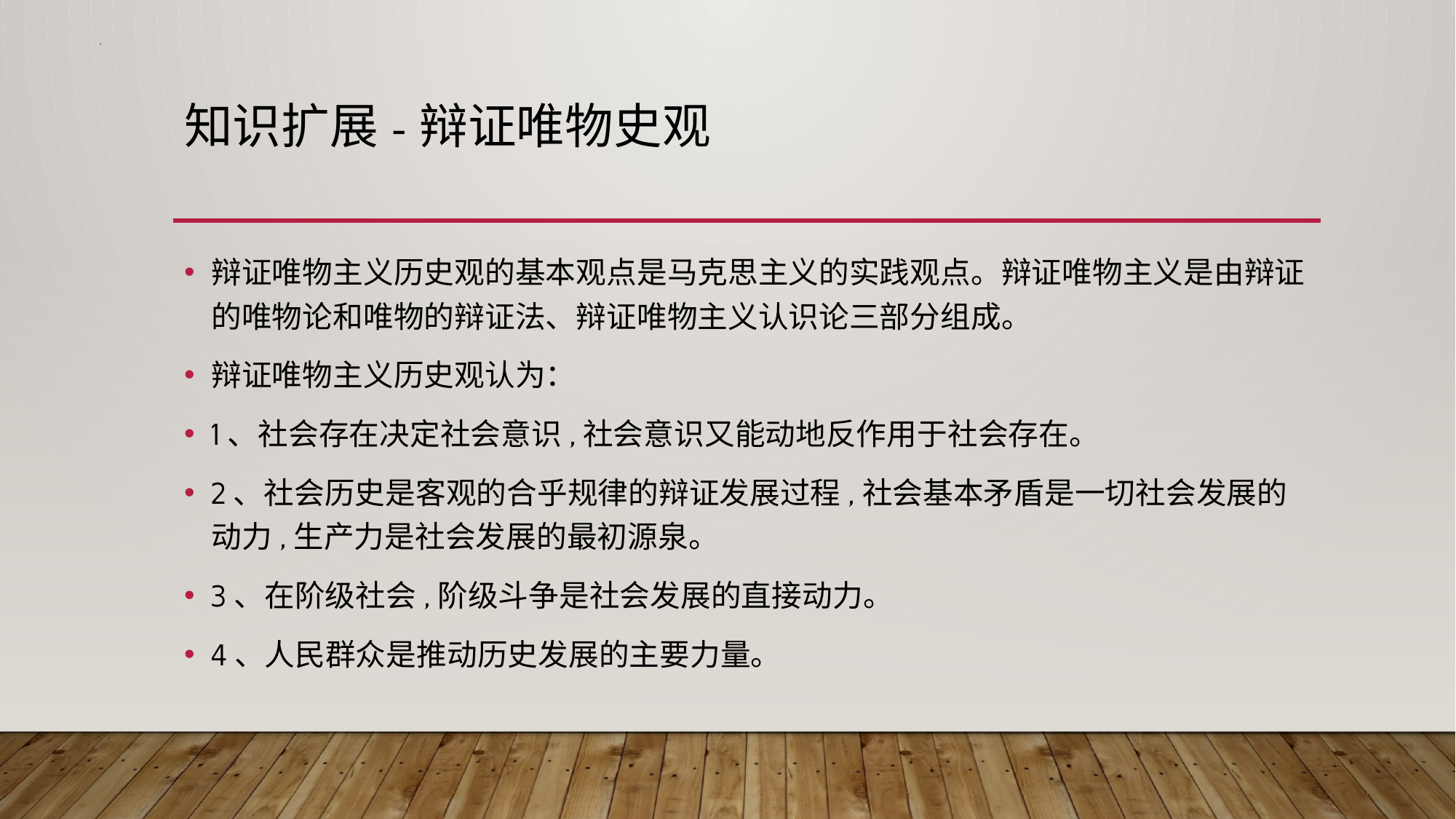

# 知识扩展-辩证唯物史观
辩证唯物主义历史观的基本观点是马克思主义的实践观点。辩证唯物主义是由辩证的唯物论和唯物的辩证法、辩证唯物主义认识论三部分组成。
辩证唯物主义历史观认为：
1、社会存在决定社会意识,社会意识又能动地反作用于社会存在。
2、社会历史是客观的合乎规律的辩证发展过程,社会基本矛盾是一切社会发展的动力,生产力是社会发展的最初源泉。
3、在阶级社会,阶级斗争是社会发展的直接动力。
4、人民群众是推动历史发展的主要力量。